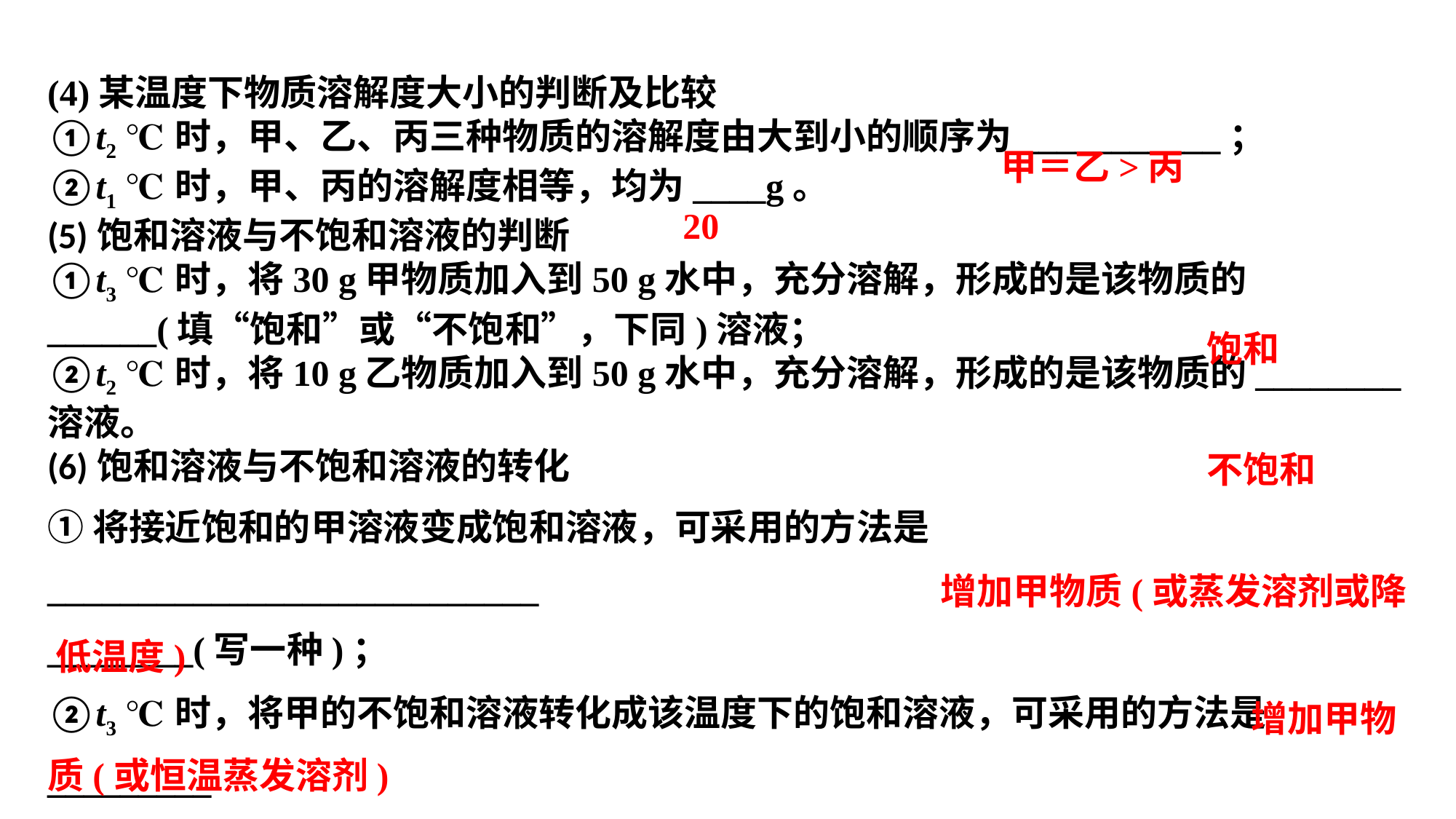

(4)某温度下物质溶解度大小的判断及比较①t2 ℃时，甲、乙、丙三种物质的溶解度由大到小的顺序为___________；②t1 ℃时，甲、丙的溶解度相等，均为____g。(5)饱和溶液与不饱和溶液的判断①t3 ℃时，将30 g甲物质加入到50 g水中，充分溶解，形成的是该物质的______(填“饱和”或“不饱和”，下同)溶液； ②t2 ℃时，将10 g乙物质加入到50 g水中，充分溶解，形成的是该物质的________溶液。(6)饱和溶液与不饱和溶液的转化①将接近饱和的甲溶液变成饱和溶液，可采用的方法是___________________________
________(写一种)；②t3 ℃时，将甲的不饱和溶液转化成该温度下的饱和溶液，可采用的方法是_________
__________________(写一种)。
甲＝乙>丙
20
饱和
不饱和
                                                                                                           增加甲物质(或蒸发溶剂或降
低温度)
                                                                                                                                                  增加甲物质(或恒温蒸发溶剂)